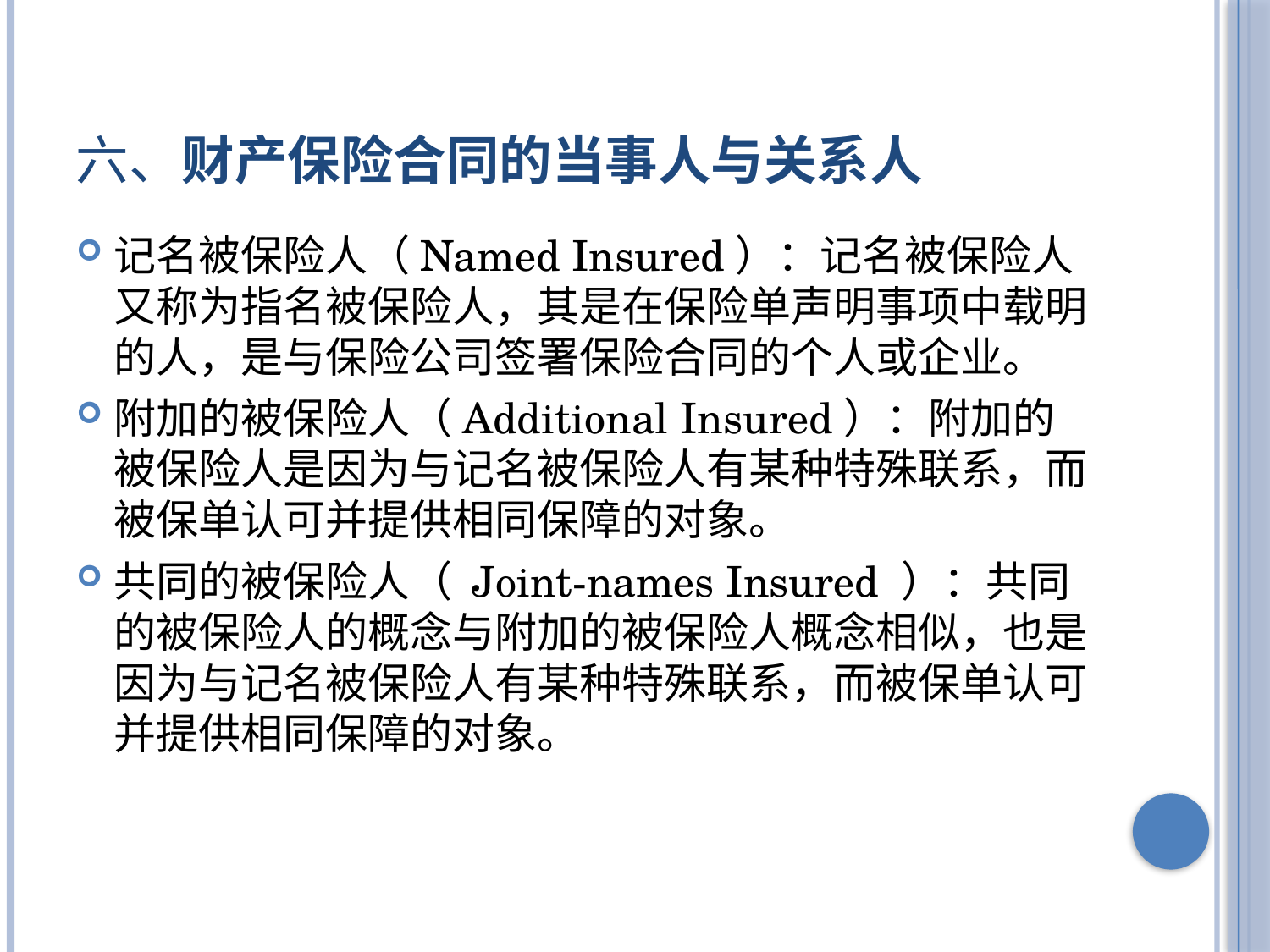

# 六、财产保险合同的当事人与关系人
记名被保险人（Named Insured）：记名被保险人又称为指名被保险人，其是在保险单声明事项中载明的人，是与保险公司签署保险合同的个人或企业。
附加的被保险人（Additional Insured）：附加的被保险人是因为与记名被保险人有某种特殊联系，而被保单认可并提供相同保障的对象。
共同的被保险人（ Joint-names Insured ）：共同的被保险人的概念与附加的被保险人概念相似，也是因为与记名被保险人有某种特殊联系，而被保单认可并提供相同保障的对象。